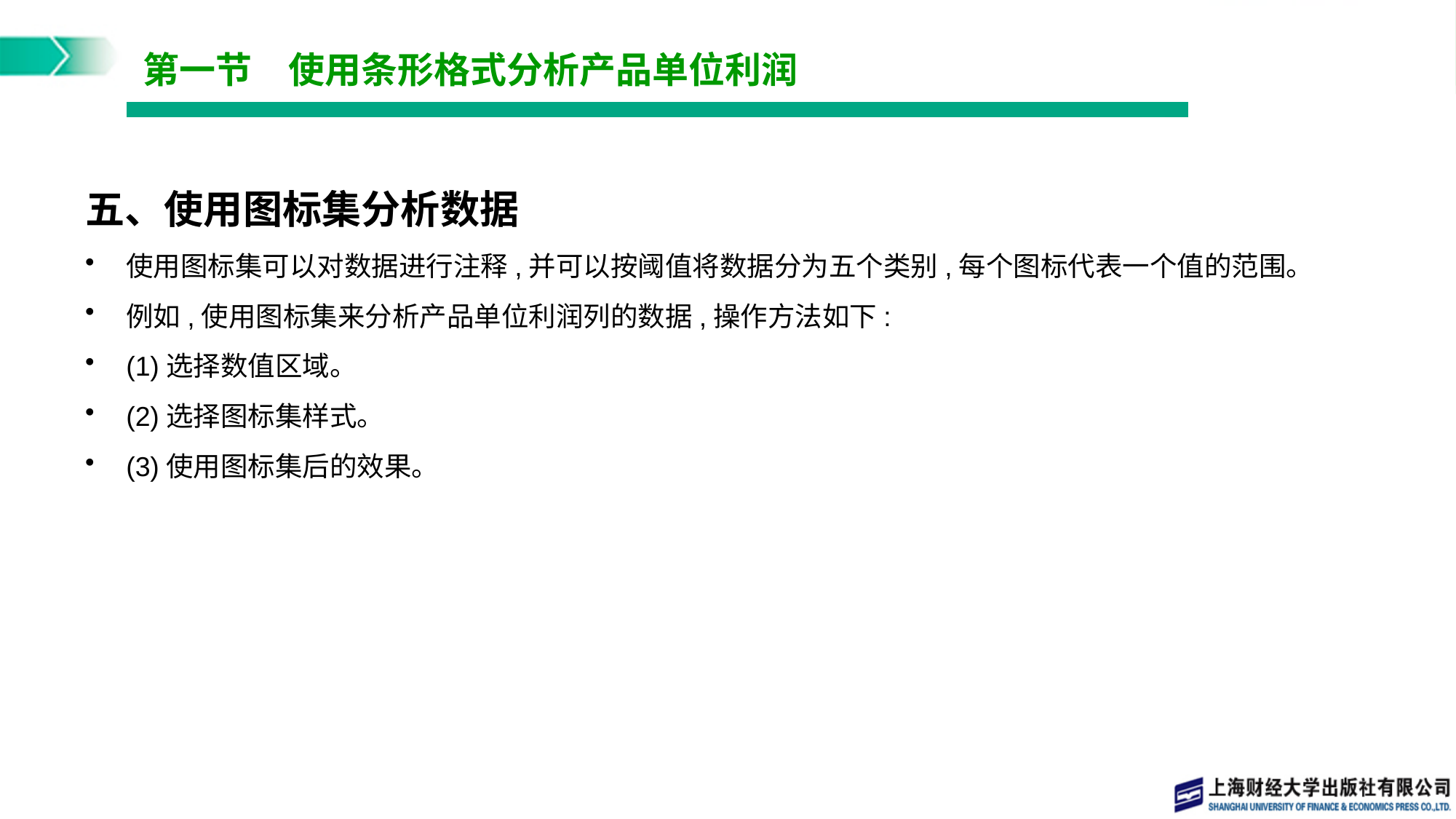

# 第一节　使用条形格式分析产品单位利润
五、使用图标集分析数据
使用图标集可以对数据进行注释,并可以按阈值将数据分为五个类别,每个图标代表一个值的范围。
例如,使用图标集来分析产品单位利润列的数据,操作方法如下:
(1)选择数值区域。
(2)选择图标集样式。
(3)使用图标集后的效果。